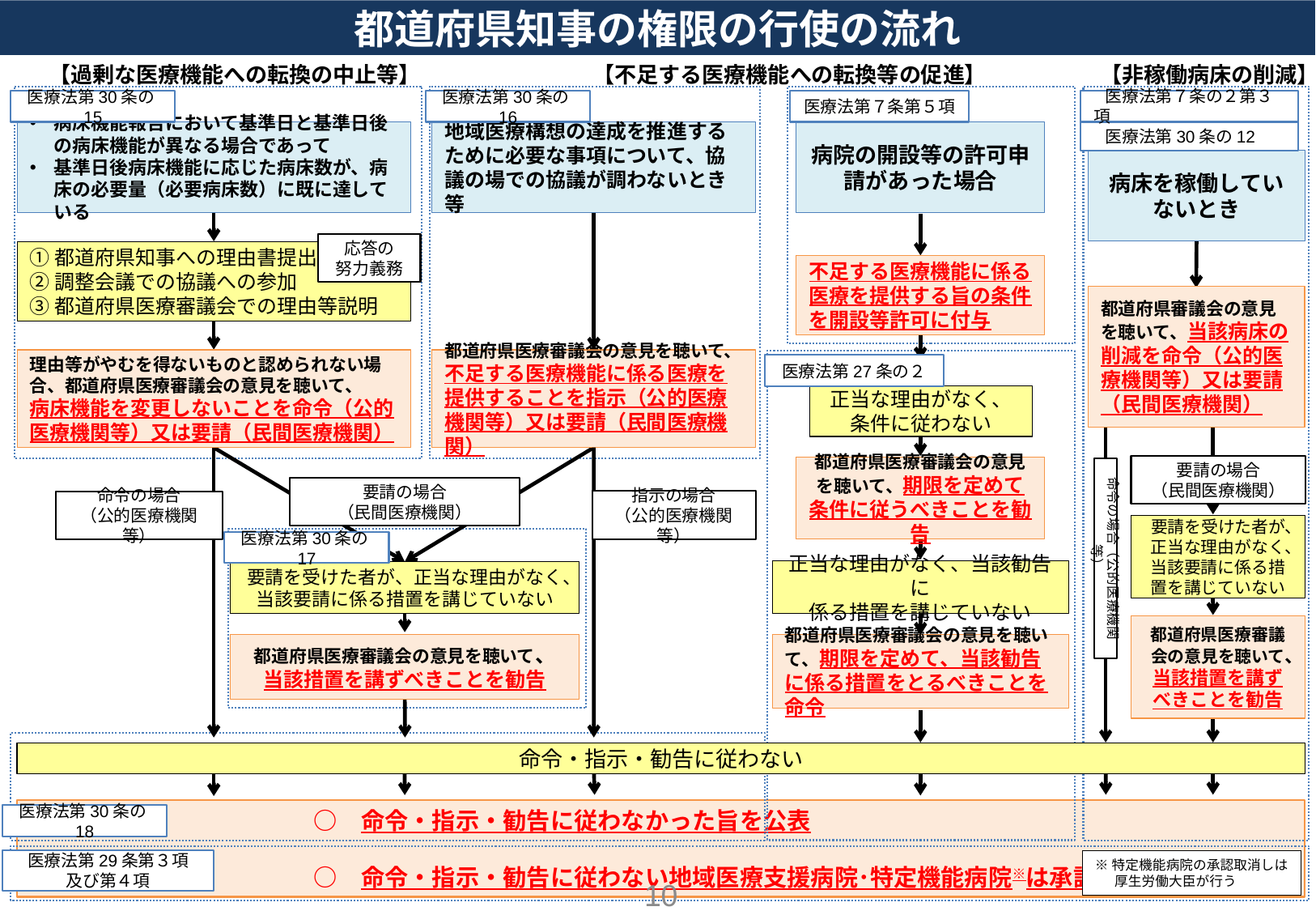

# 都道府県知事の権限の行使の流れ
【過剰な医療機能への転換の中止等】
【不足する医療機能への転換等の促進】
【非稼働病床の削減】

医療法第30条の15
医療法第30条の16
医療法第７条第５項
  医療法第７条の２第３項
病床機能報告において基準日と基準日後の病床機能が異なる場合であって
基準日後病床機能に応じた病床数が、病床の必要量（必要病床数）に既に達している
病院の開設等の許可申請があった場合
  医療法第30条の12
地域医療構想の達成を推進するために必要な事項について、協議の場での協議が調わないとき等
病床を稼働していないとき
応答の
努力義務
①都道府県知事への理由書提出
②調整会議での協議への参加
③都道府県医療審議会での理由等説明
不足する医療機能に係る医療を提供する旨の条件を開設等許可に付与
都道府県審議会の意見を聴いて、当該病床の削減を命令（公的医療機関等）又は要請（民間医療機関）
理由等がやむを得ないものと認められない場合、都道府県医療審議会の意見を聴いて、
病床機能を変更しないことを命令（公的医療機関等）又は要請（民間医療機関）
都道府県医療審議会の意見を聴いて、不足する医療機能に係る医療を提供することを指示（公的医療機関等）又は要請（民間医療機関）

医療法第27条の２
正当な理由がなく、
条件に従わない
要請の場合
（民間医療機関）
都道府県医療審議会の意見を聴いて、期限を定めて条件に従うべきことを勧告
命令の場合（公的医療機関等）
要請の場合
（民間医療機関）
指示の場合
（公的医療機関等）
命令の場合
（公的医療機関等）
要請を受けた者が、正当な理由がなく、当該要請に係る措置を講じていない

医療法第30条の17
正当な理由がなく、当該勧告に
係る措置を講じていない
要請を受けた者が、正当な理由がなく、
当該要請に係る措置を講じていない
都道府県医療審議会の意見を聴いて、
当該措置を講ず
べきことを勧告
都道府県医療審議会の意見を聴いて、
当該措置を講ずべきことを勧告
都道府県医療審議会の意見を聴いて、期限を定めて、当該勧告に係る措置をとるべきことを命令

命令・指示・勧告に従わない
　　　　　　　　　　　　○　命令・指示・勧告に従わなかった旨を公表

　　　　　　　　　　　　○　命令・指示・勧告に従わない地域医療支援病院･特定機能病院※は承認を取消し
医療法第30条の18

医療法第29条第３項
及び第４項
※特定機能病院の承認取消しは
　  厚生労働大臣が行う
10